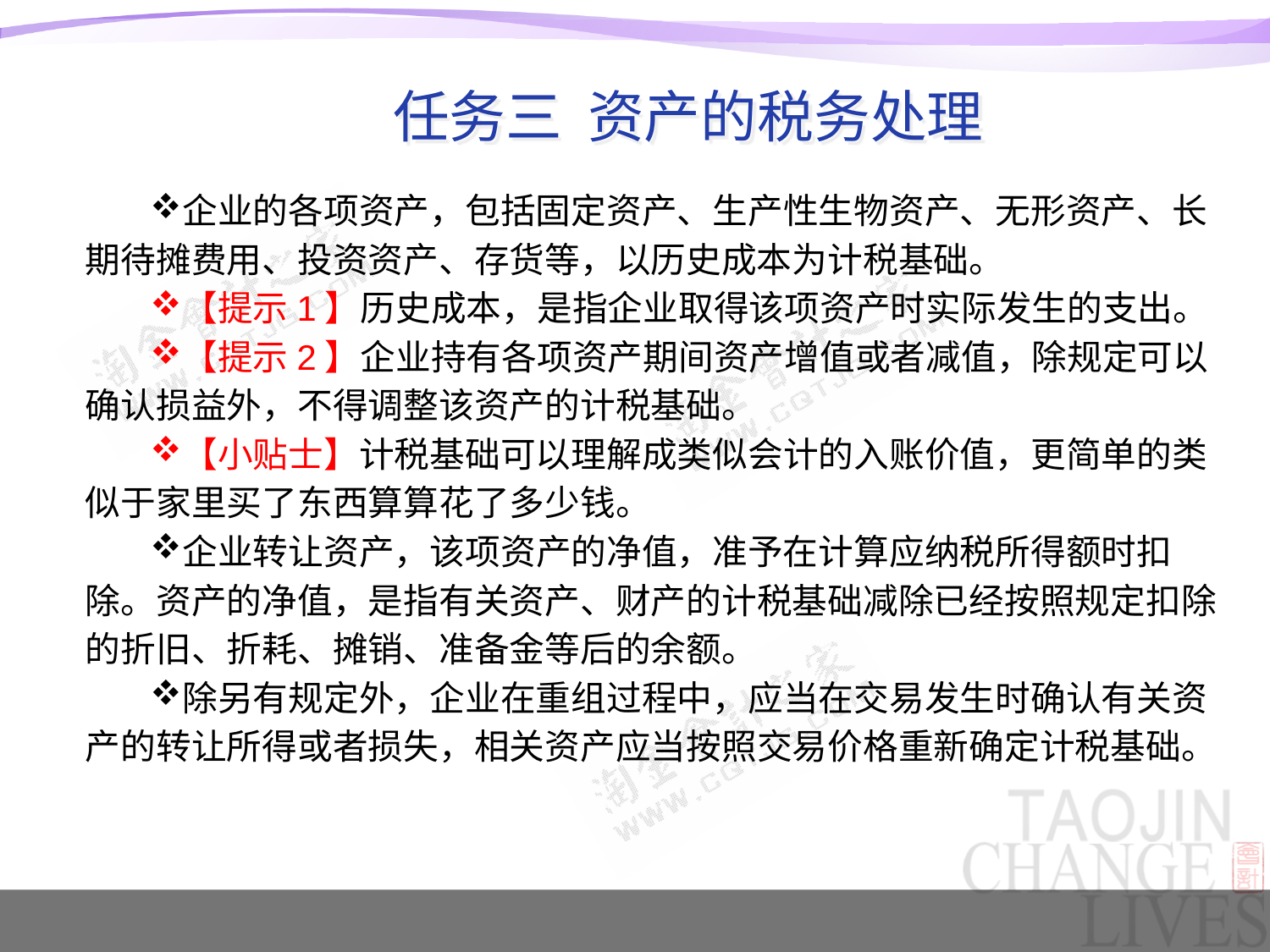

# 任务三  资产的税务处理
企业的各项资产，包括固定资产、生产性生物资产、无形资产、长期待摊费用、投资资产、存货等，以历史成本为计税基础。
【提示1】历史成本，是指企业取得该项资产时实际发生的支出。
【提示2】企业持有各项资产期间资产增值或者减值，除规定可以确认损益外，不得调整该资产的计税基础。
【小贴士】计税基础可以理解成类似会计的入账价值，更简单的类似于家里买了东西算算花了多少钱。
企业转让资产，该项资产的净值，准予在计算应纳税所得额时扣除。资产的净值，是指有关资产、财产的计税基础减除已经按照规定扣除的折旧、折耗、摊销、准备金等后的余额。
除另有规定外，企业在重组过程中，应当在交易发生时确认有关资产的转让所得或者损失，相关资产应当按照交易价格重新确定计税基础。